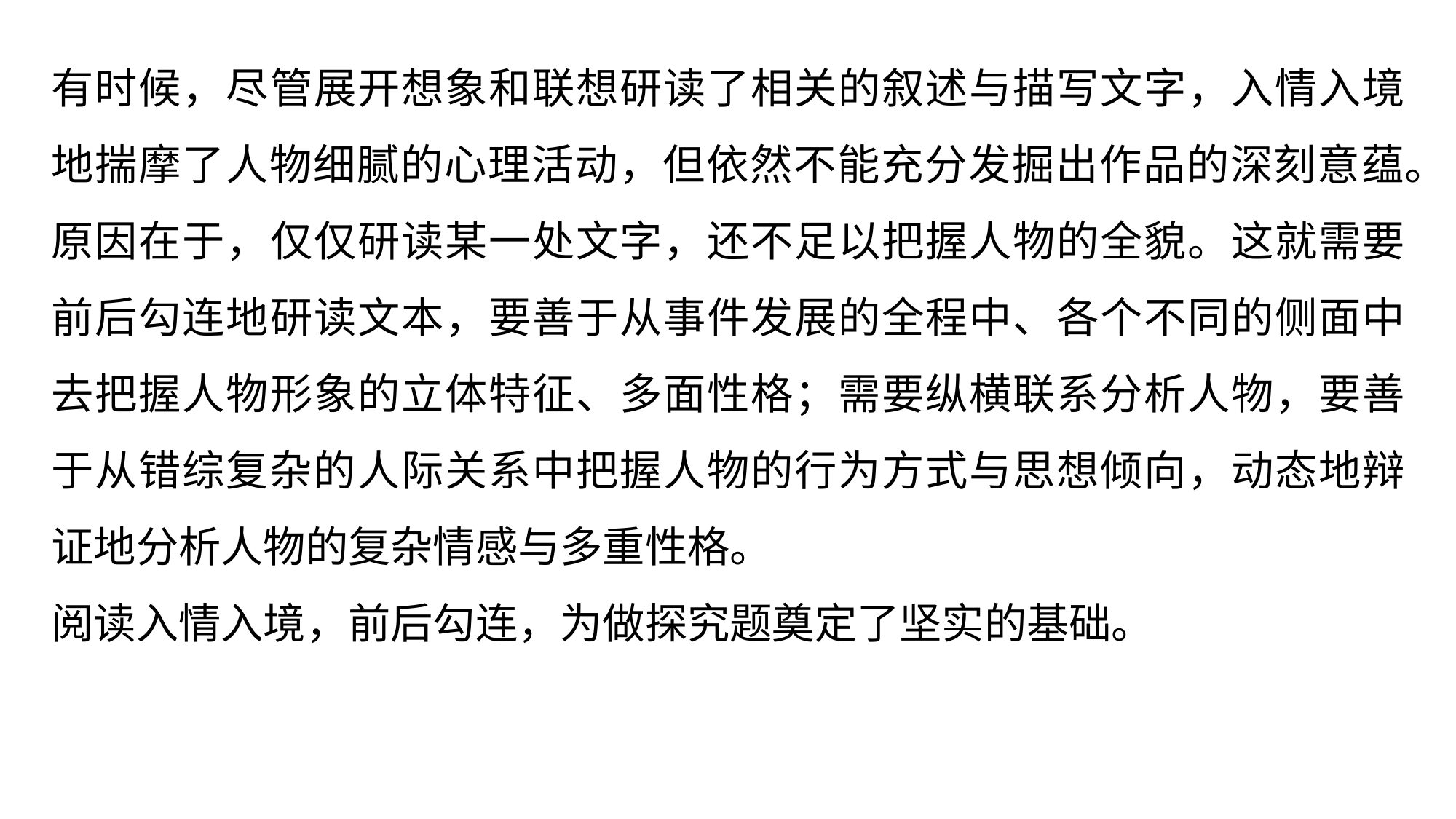

有时候，尽管展开想象和联想研读了相关的叙述与描写文字，入情入境地揣摩了人物细腻的心理活动，但依然不能充分发掘出作品的深刻意蕴。原因在于，仅仅研读某一处文字，还不足以把握人物的全貌。这就需要前后勾连地研读文本，要善于从事件发展的全程中、各个不同的侧面中去把握人物形象的立体特征、多面性格；需要纵横联系分析人物，要善于从错综复杂的人际关系中把握人物的行为方式与思想倾向，动态地辩证地分析人物的复杂情感与多重性格。
阅读入情入境，前后勾连，为做探究题奠定了坚实的基础。